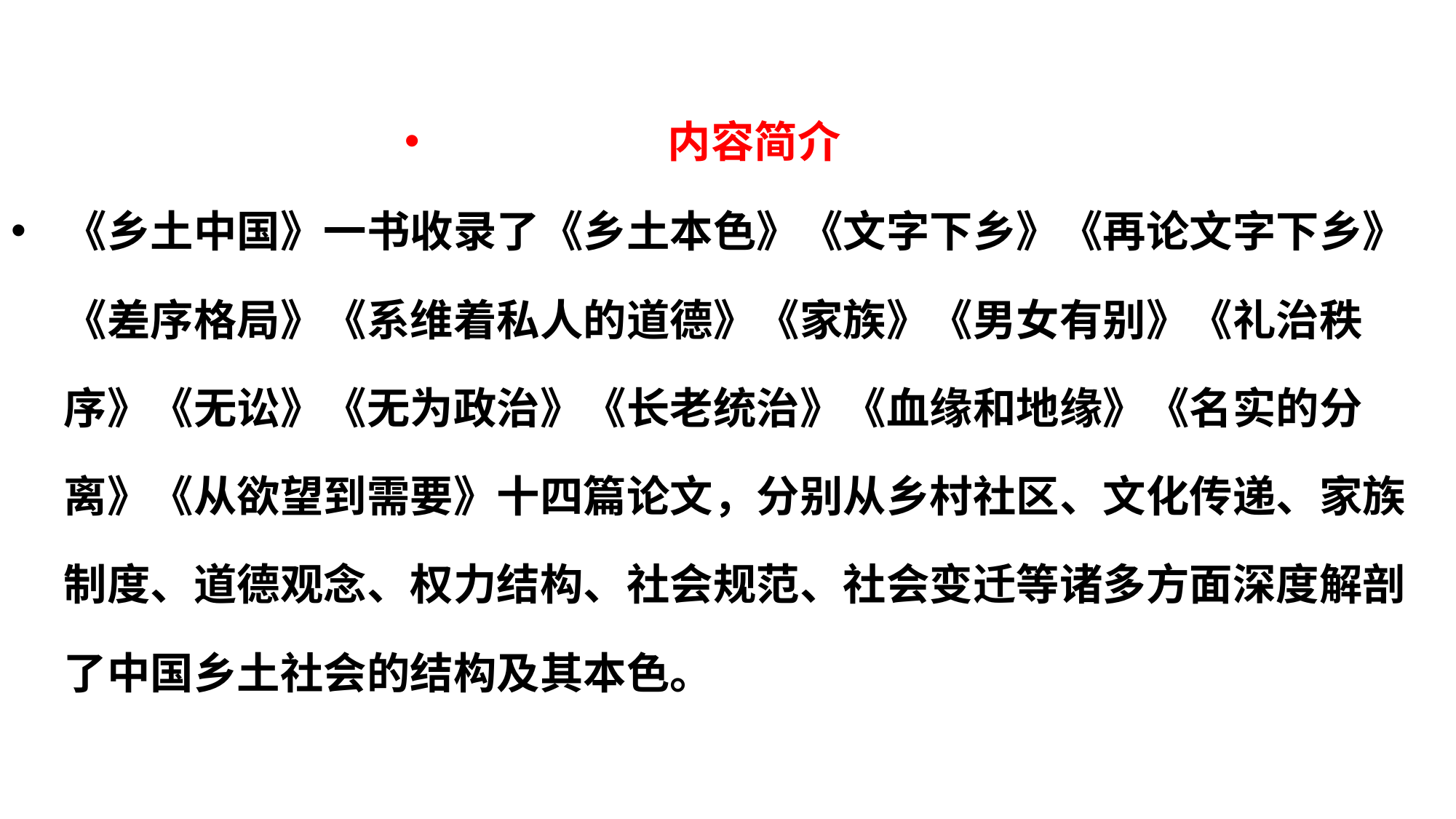

内容简介
《乡土中国》一书收录了《乡土本色》《文字下乡》《再论文字下乡》《差序格局》《系维着私人的道德》《家族》《男女有别》《礼治秩序》《无讼》《无为政治》《长老统治》《血缘和地缘》《名实的分离》《从欲望到需要》十四篇论文，分别从乡村社区、文化传递、家族制度、道德观念、权力结构、社会规范、社会变迁等诸多方面深度解剖了中国乡土社会的结构及其本色。